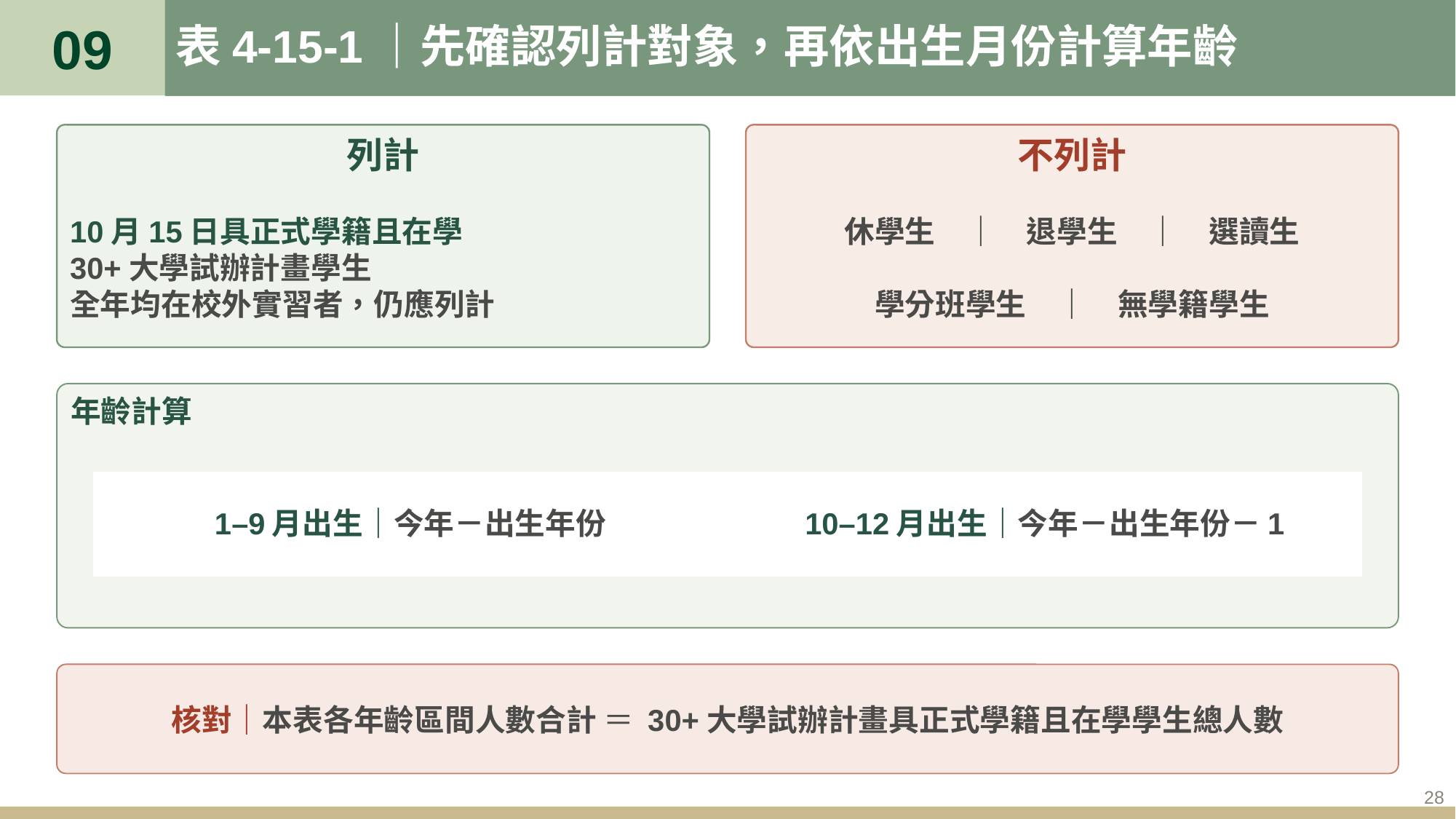

09
# 表4-15-1｜先確認列計對象，再依出生月份計算年齡
列計

10月15日具正式學籍且在學
30+大學試辦計畫學生
全年均在校外實習者，仍應列計
不列計

休學生　｜　退學生　｜　選讀生
學分班學生　｜　無學籍學生
年齡計算
| 1–9月出生｜今年－出生年份 | 10–12月出生｜今年－出生年份－1 |
| --- | --- |
核對｜本表各年齡區間人數合計 ＝ 30+大學試辦計畫具正式學籍且在學學生總人數
28